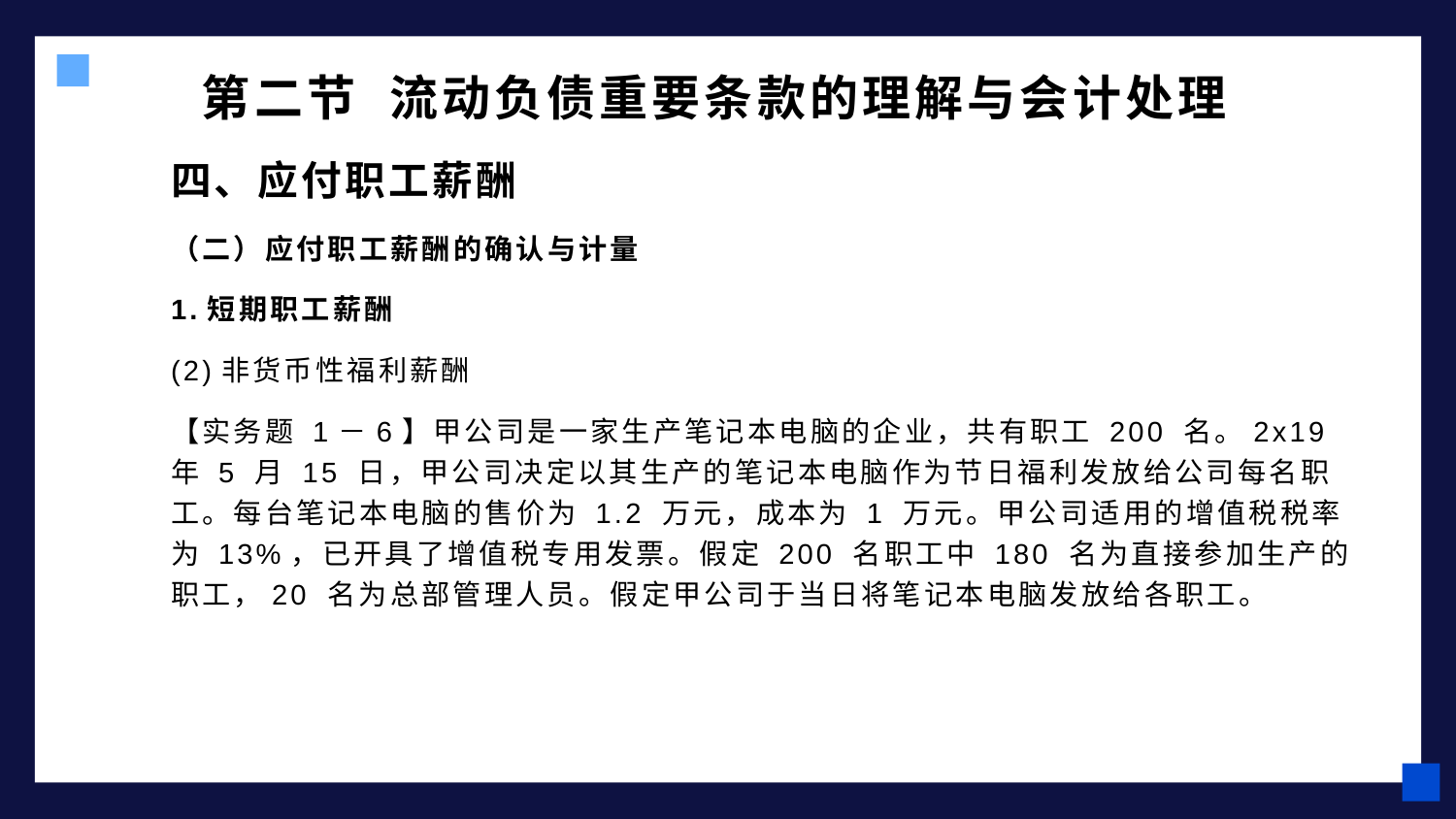

# 第二节  流动负债重要条款的理解与会计处理
四、应付职工薪酬
（二）应付职工薪酬的确认与计量
1.短期职工薪酬
(2)非货币性福利薪酬
【实务题 1－6】甲公司是一家生产笔记本电脑的企业，共有职工 200 名。2x19 年 5 月 15 日，甲公司决定以其生产的笔记本电脑作为节日福利发放给公司每名职工。每台笔记本电脑的售价为 1.2 万元，成本为 1 万元。甲公司适用的增值税税率为 13%，已开具了增值税专用发票。假定 200 名职工中 180 名为直接参加生产的职工，20 名为总部管理人员。假定甲公司于当日将笔记本电脑发放给各职工。